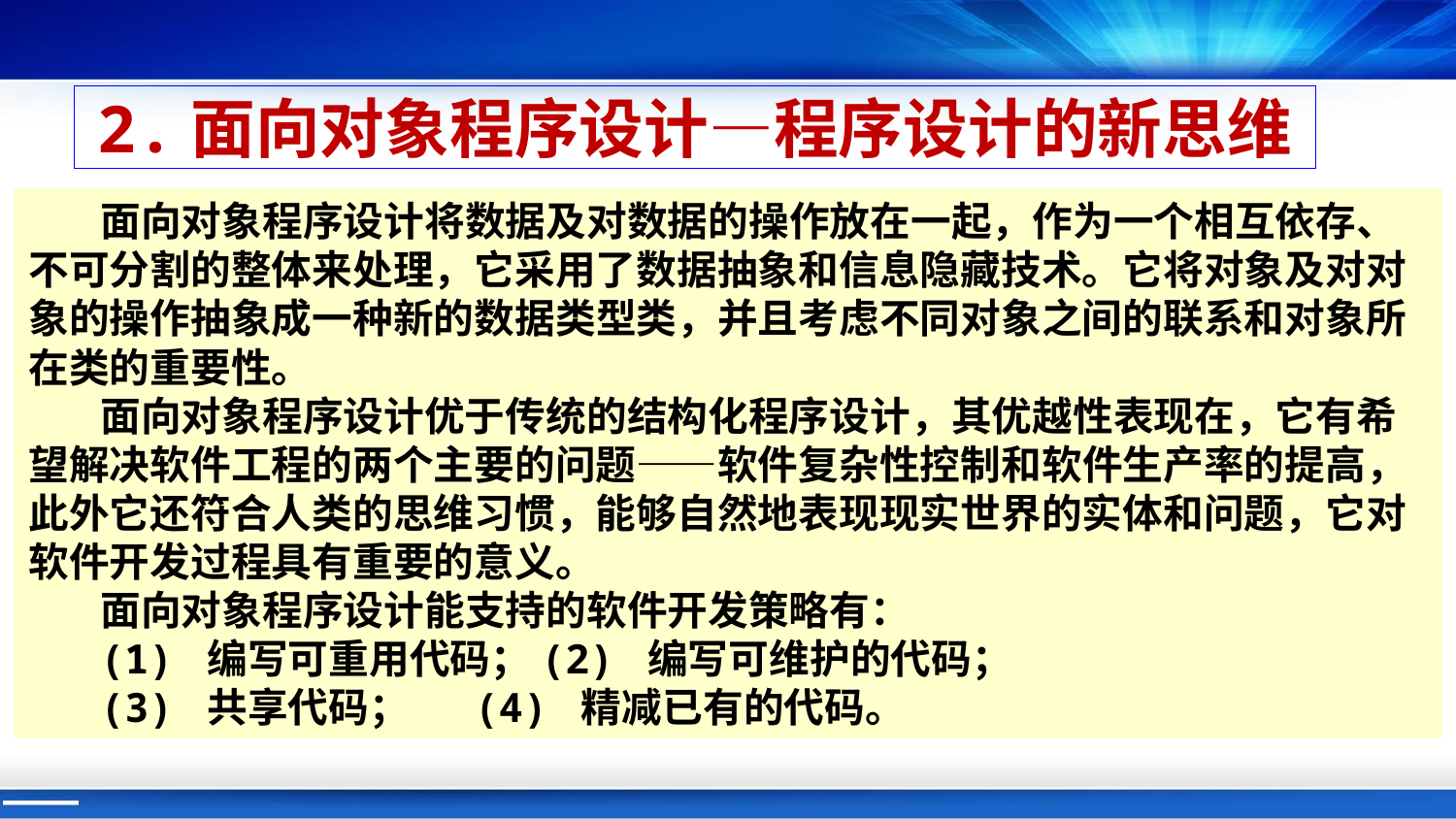

# 2.面向对象程序设计—程序设计的新思维
面向对象程序设计将数据及对数据的操作放在一起，作为一个相互依存、不可分割的整体来处理，它采用了数据抽象和信息隐藏技术。它将对象及对对象的操作抽象成一种新的数据类型类，并且考虑不同对象之间的联系和对象所在类的重要性。
面向对象程序设计优于传统的结构化程序设计，其优越性表现在，它有希望解决软件工程的两个主要的问题——软件复杂性控制和软件生产率的提高，此外它还符合人类的思维习惯，能够自然地表现现实世界的实体和问题，它对软件开发过程具有重要的意义。
面向对象程序设计能支持的软件开发策略有：
(1) 编写可重用代码；(2) 编写可维护的代码；
(3) 共享代码；      (4) 精减已有的代码。